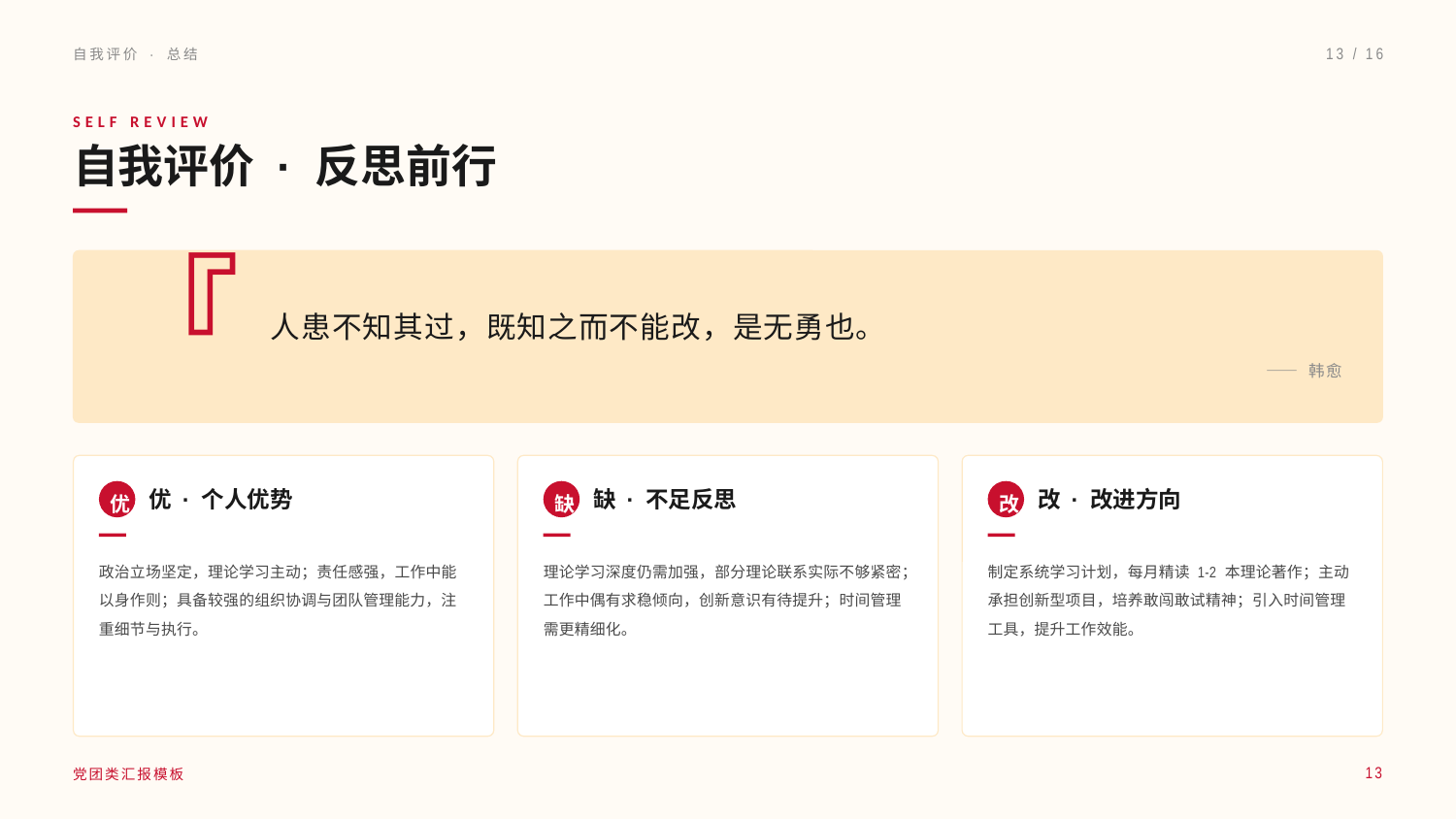

自我评价 · 总结
13 / 16
SELF REVIEW
自我评价 · 反思前行

『
人患不知其过，既知之而不能改，是无勇也。
—— 韩愈

优

缺

改
优 · 个人优势
缺 · 不足反思
改 · 改进方向

政治立场坚定，理论学习主动；责任感强，工作中能以身作则；具备较强的组织协调与团队管理能力，注重细节与执行。
理论学习深度仍需加强，部分理论联系实际不够紧密；工作中偶有求稳倾向，创新意识有待提升；时间管理需更精细化。
制定系统学习计划，每月精读 1-2 本理论著作；主动承担创新型项目，培养敢闯敢试精神；引入时间管理工具，提升工作效能。
党团类汇报模板
13